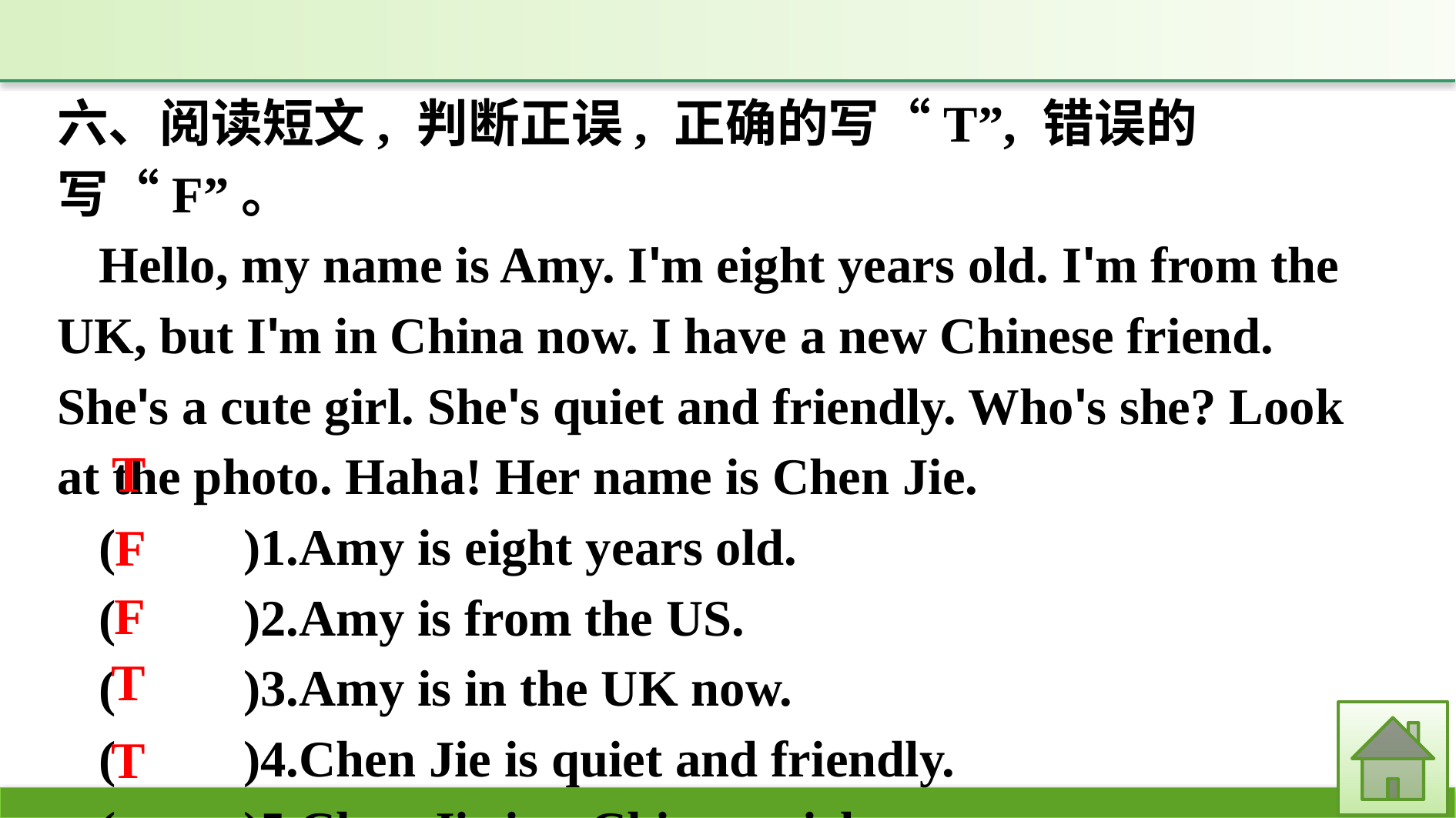

六、阅读短文, 判断正误, 正确的写“T”, 错误的写“F”。
Hello, my name is Amy. I'm eight years old. I'm from the UK, but I'm in China now. I have a new Chinese friend. She's a cute girl. She's quiet and friendly. Who's she? Look at the photo. Haha! Her name is Chen Jie.
(　　)1.Amy is eight years old.
(　　)2.Amy is from the US.
(　　)3.Amy is in the UK now.
(　　)4.Chen Jie is quiet and friendly.
(　　)5.Chen Jie is a Chinese girl.
T
F
F
T
T